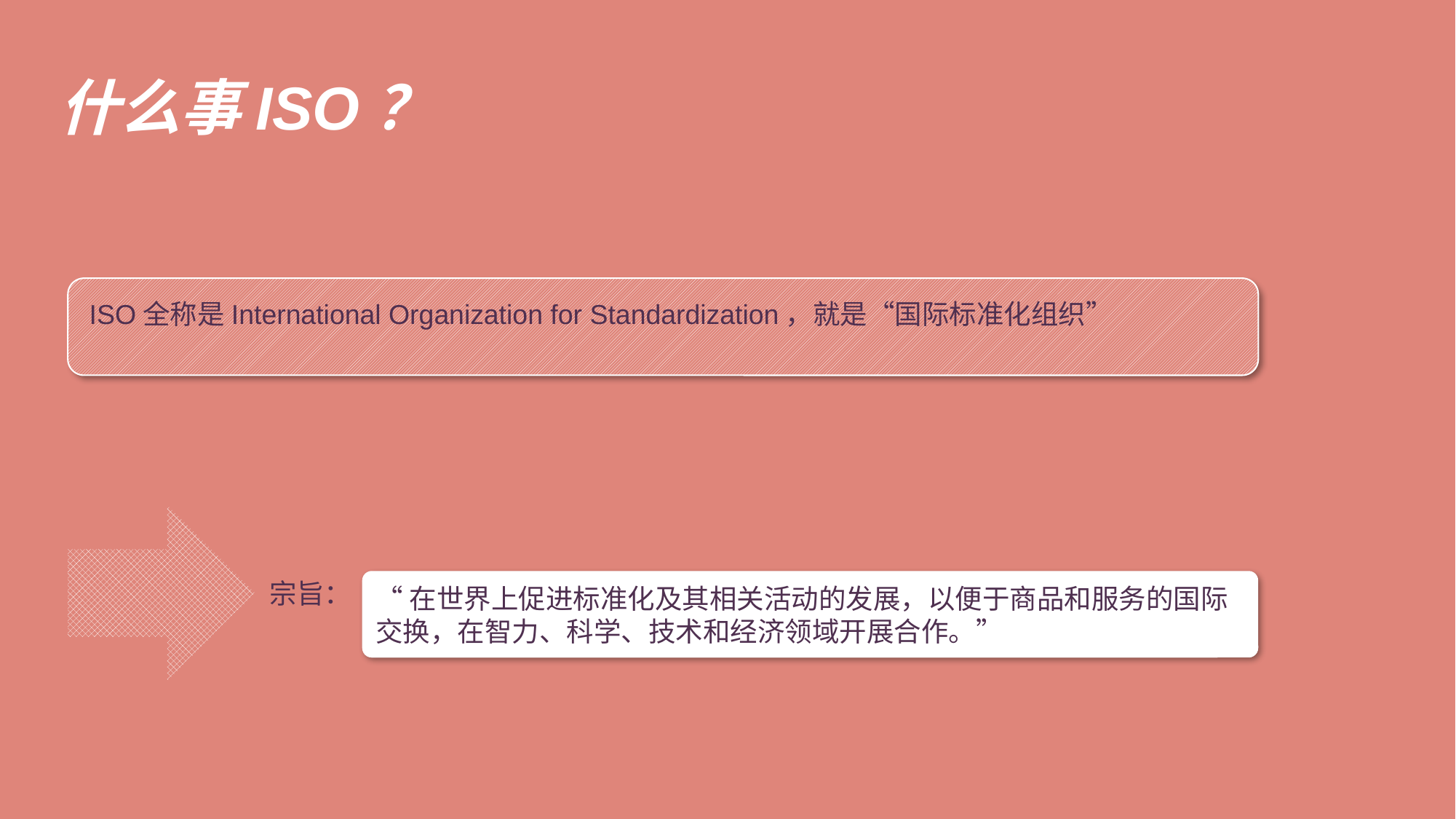

什么事ISO？

ISO全称是International Organization for Standardization，就是“国际标准化组织”

宗旨：
“在世界上促进标准化及其相关活动的发展，以便于商品和服务的国际交换，在智力、科学、技术和经济领域开展合作。”